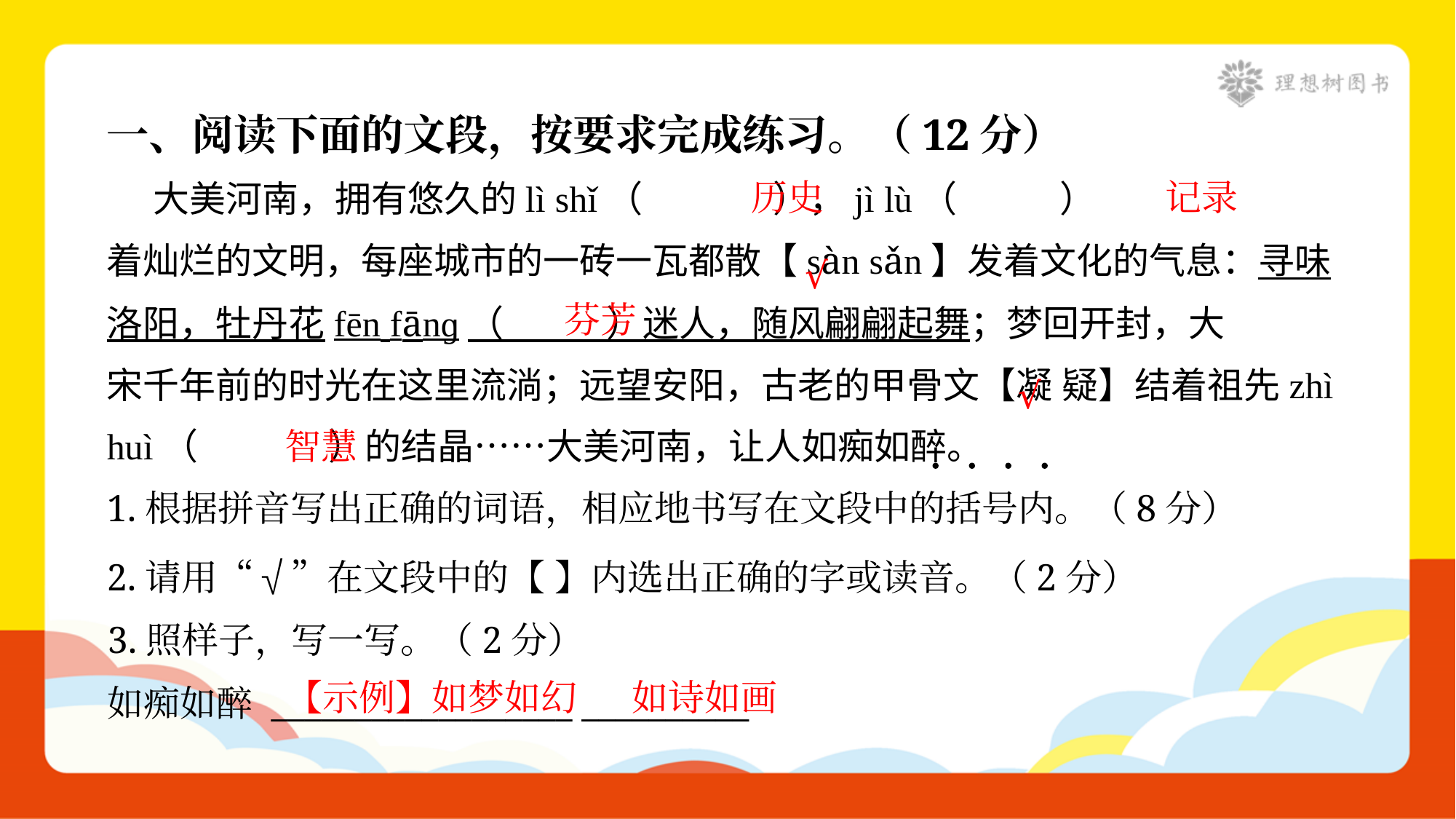

一、阅读下面的文段，按要求完成练习。（12分）
记录
    大美河南，拥有悠久的lì shǐ（              ），jì lù（           ）
着灿烂的文明，每座城市的一砖一瓦都散【sàn sǎn】发着文化的气息：寻味
洛阳，牡丹花fēn fānɡ（           ）迷人，随风翩翩起舞；梦回开封，大
宋千年前的时光在这里流淌；远望安阳，古老的甲骨文【凝 疑】结着祖先zhì
huì（              ）的结晶……大美河南，让人如痴如醉。
历史
√
芬芳
√
智慧

1.根据拼音写出正确的词语，相应地书写在文段中的括号内。（8分）
2.请用“√”在文段中的【 】内选出正确的字或读音。（2分）
3.照样子，写一写。（2分）
如痴如醉 __________________ __________
【示例】如梦如幻
如诗如画